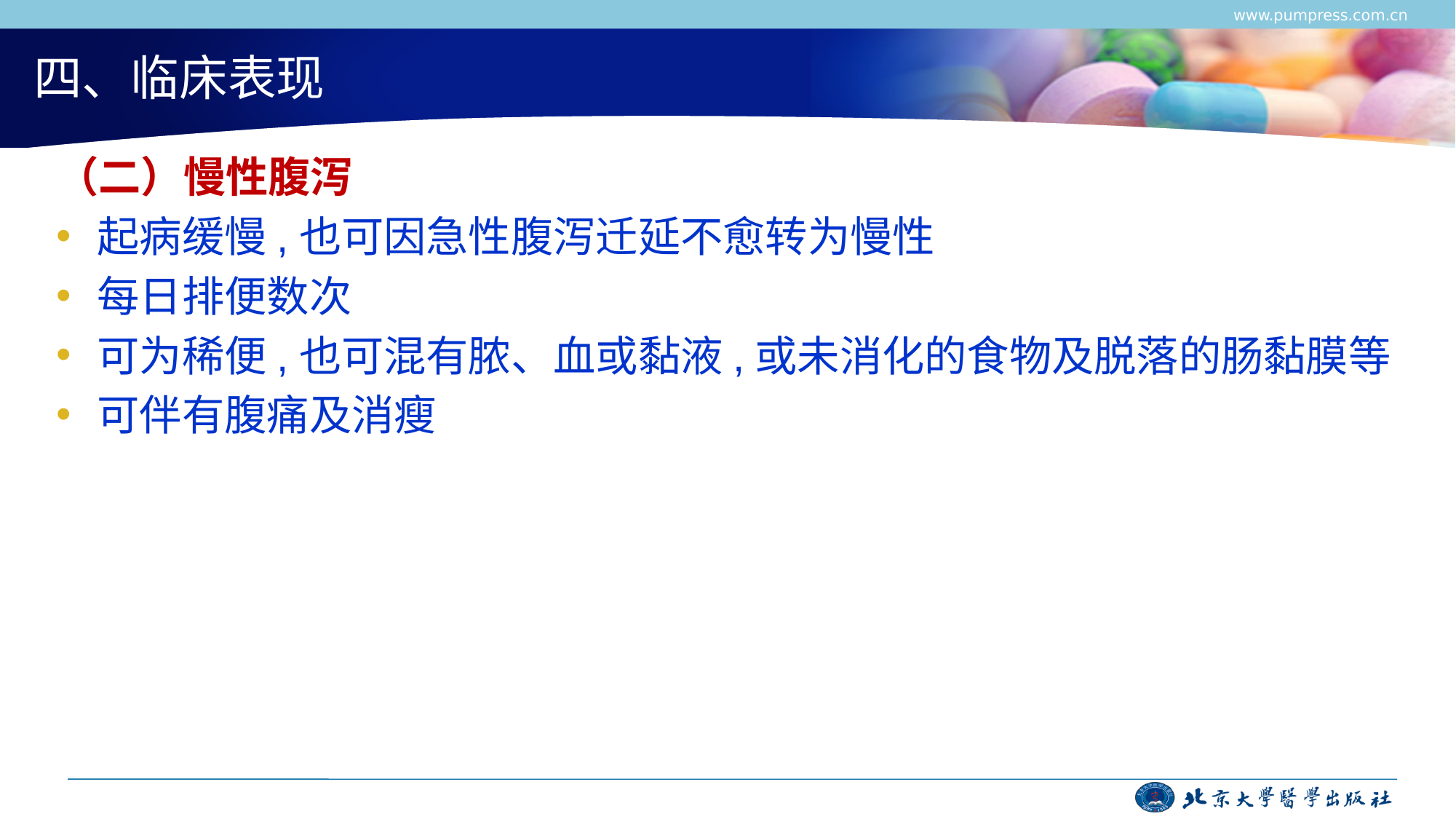

www.pumpress.com.cn
# 四、临床表现
（二）慢性腹泻
起病缓慢,也可因急性腹泻迁延不愈转为慢性
每日排便数次
可为稀便,也可混有脓、血或黏液,或未消化的食物及脱落的肠黏膜等
可伴有腹痛及消瘦